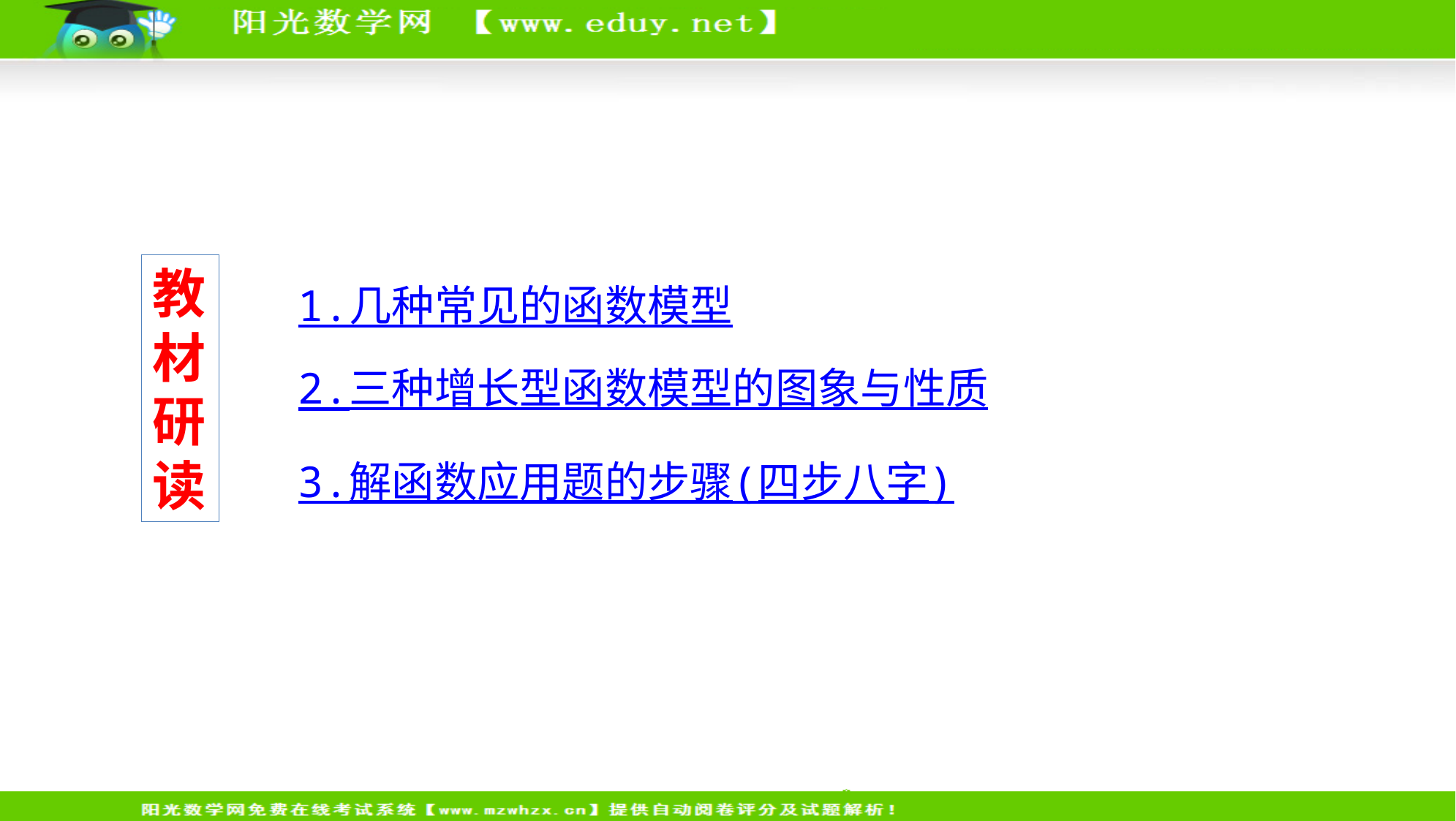

教材研读
1.几种常见的函数模型
2.三种增长型函数模型的图象与性质
3.解函数应用题的步骤(四步八字)